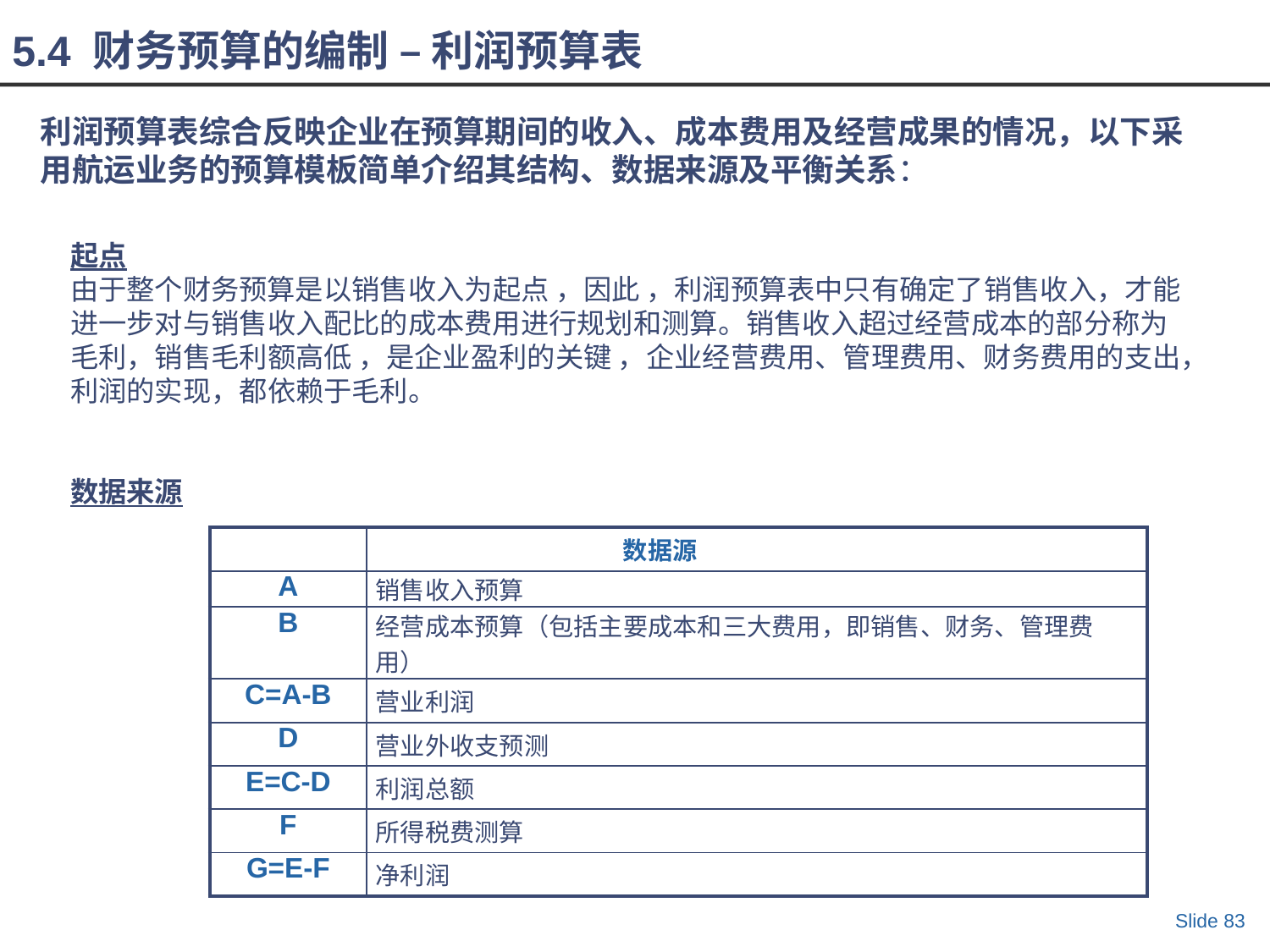

5.4 财务预算的编制 – 利润预算表

利润预算表综合反映企业在预算期间的收入、成本费用及经营成果的情况，以下采用航运业务的预算模板简单介绍其结构、数据来源及平衡关系：

起点
由于整个财务预算是以销售收入为起点 ，因此 ，利润预算表中只有确定了销售收入，才能进一步对与销售收入配比的成本费用进行规划和测算。销售收入超过经营成本的部分称为毛利，销售毛利额高低 ，是企业盈利的关键 ，企业经营费用、管理费用、财务费用的支出，利润的实现，都依赖于毛利。

数据来源

|  | 数据源 |
| --- | --- |
| A | 销售收入预算 |
| B | 经营成本预算（包括主要成本和三大费用，即销售、财务、管理费用） |
| C=A-B | 营业利润 |
| D | 营业外收支预测 |
| E=C-D | 利润总额 |
| F | 所得税费测算 |
| G=E-F | 净利润 |
Slide 83